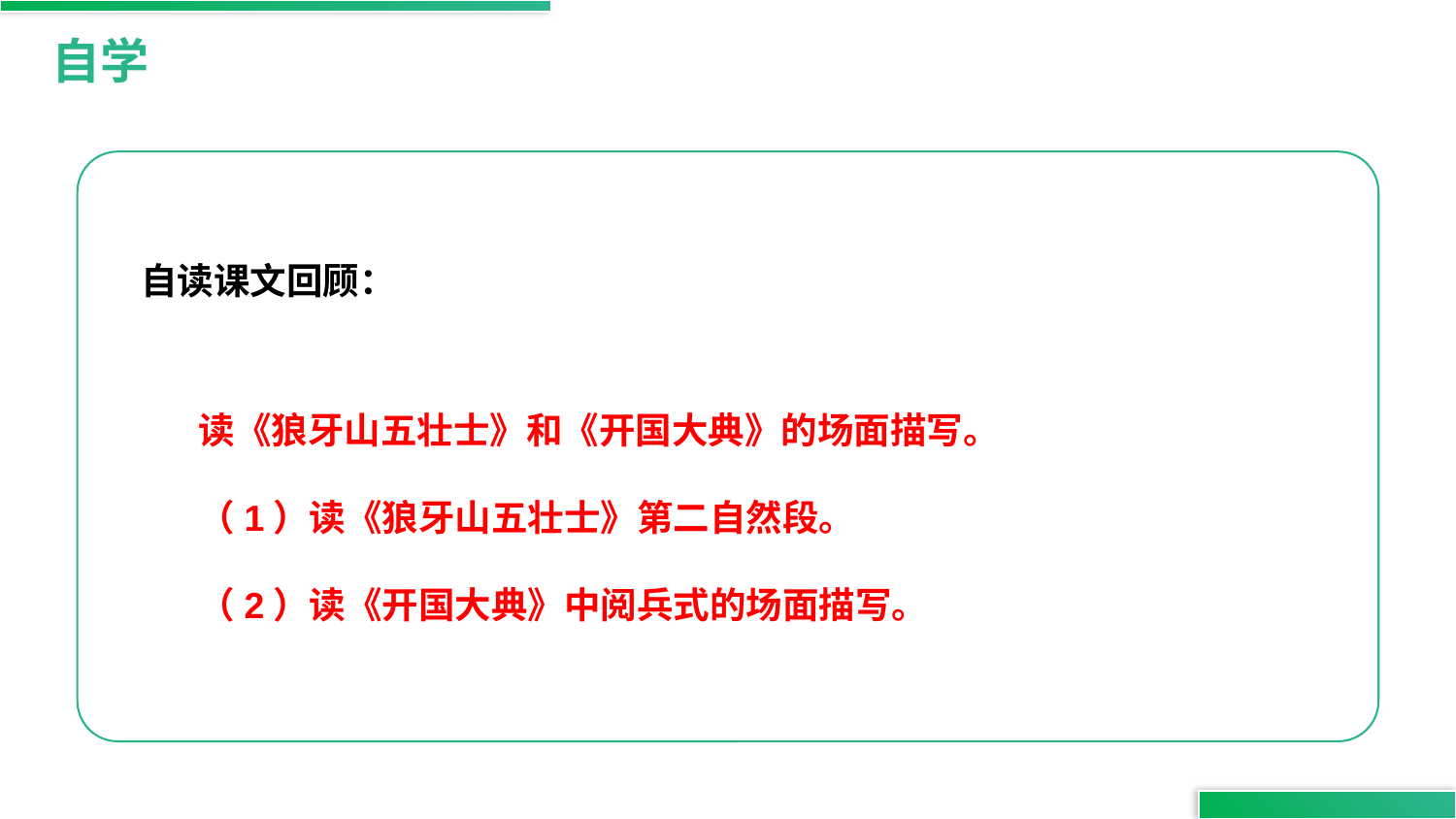

自学
自读课文回顾：
读《狼牙山五壮士》和《开国大典》的场面描写。
（1）读《狼牙山五壮士》第二自然段。
（2）读《开国大典》中阅兵式的场面描写。